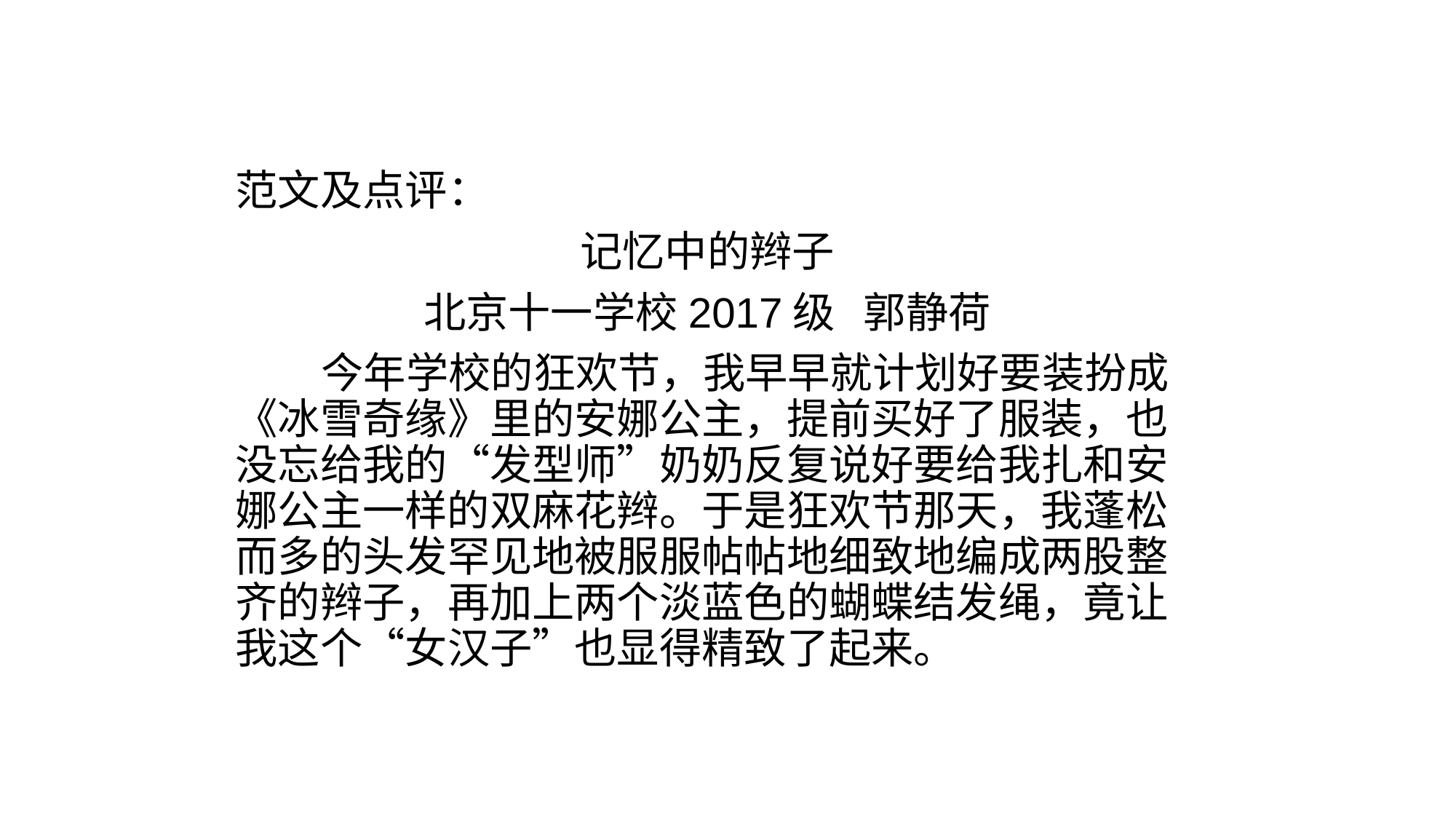

范文及点评：
记忆中的辫子
北京十一学校2017级   郭静荷
        今年学校的狂欢节，我早早就计划好要装扮成《冰雪奇缘》里的安娜公主，提前买好了服装，也没忘给我的“发型师”奶奶反复说好要给我扎和安娜公主一样的双麻花辫。于是狂欢节那天，我蓬松而多的头发罕见地被服服帖帖地细致地编成两股整齐的辫子，再加上两个淡蓝色的蝴蝶结发绳，竟让我这个“女汉子”也显得精致了起来。